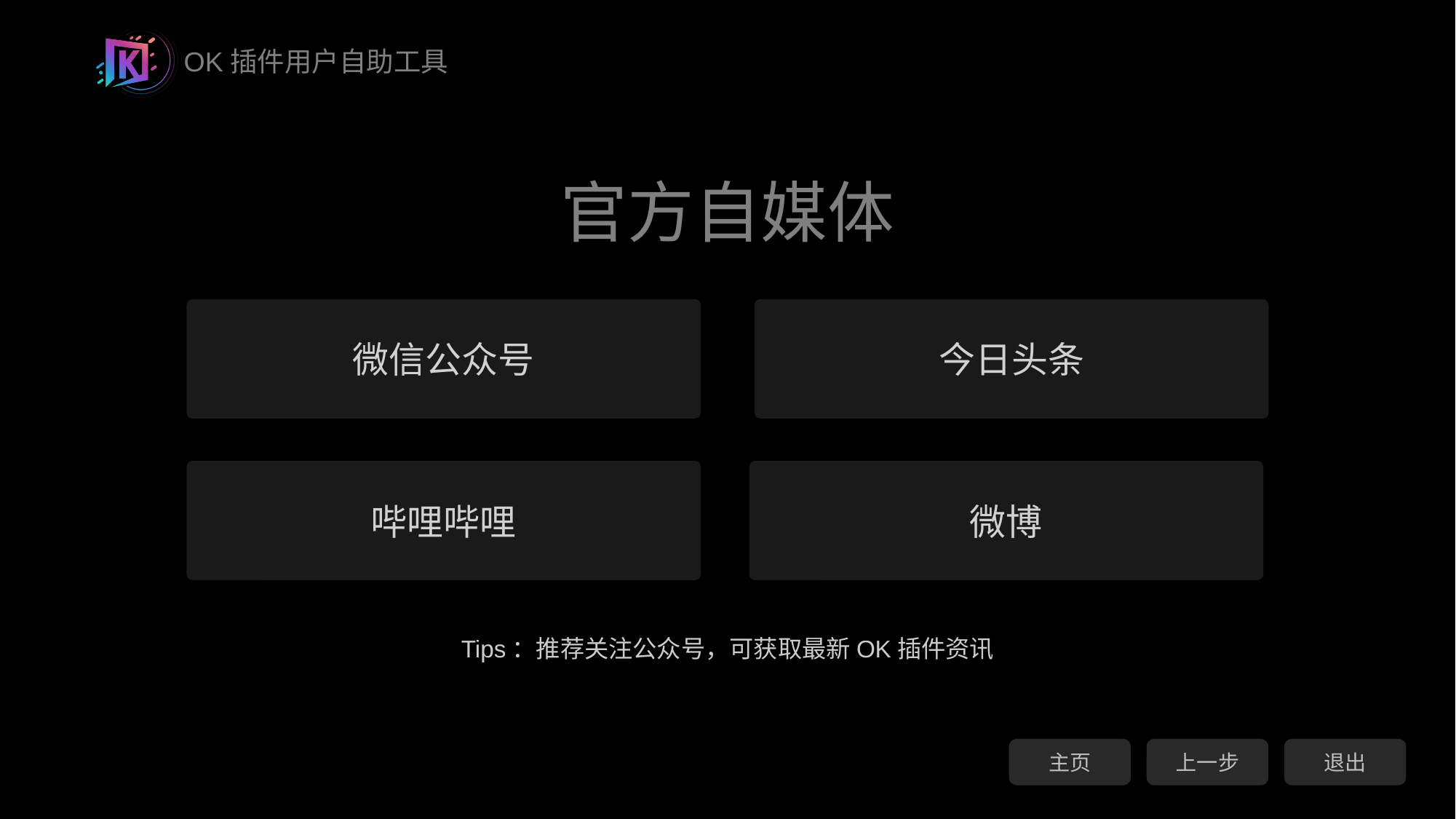

官方自媒体
微信公众号
今日头条
哔哩哔哩
微博
Tips：推荐关注公众号，可获取最新OK插件资讯